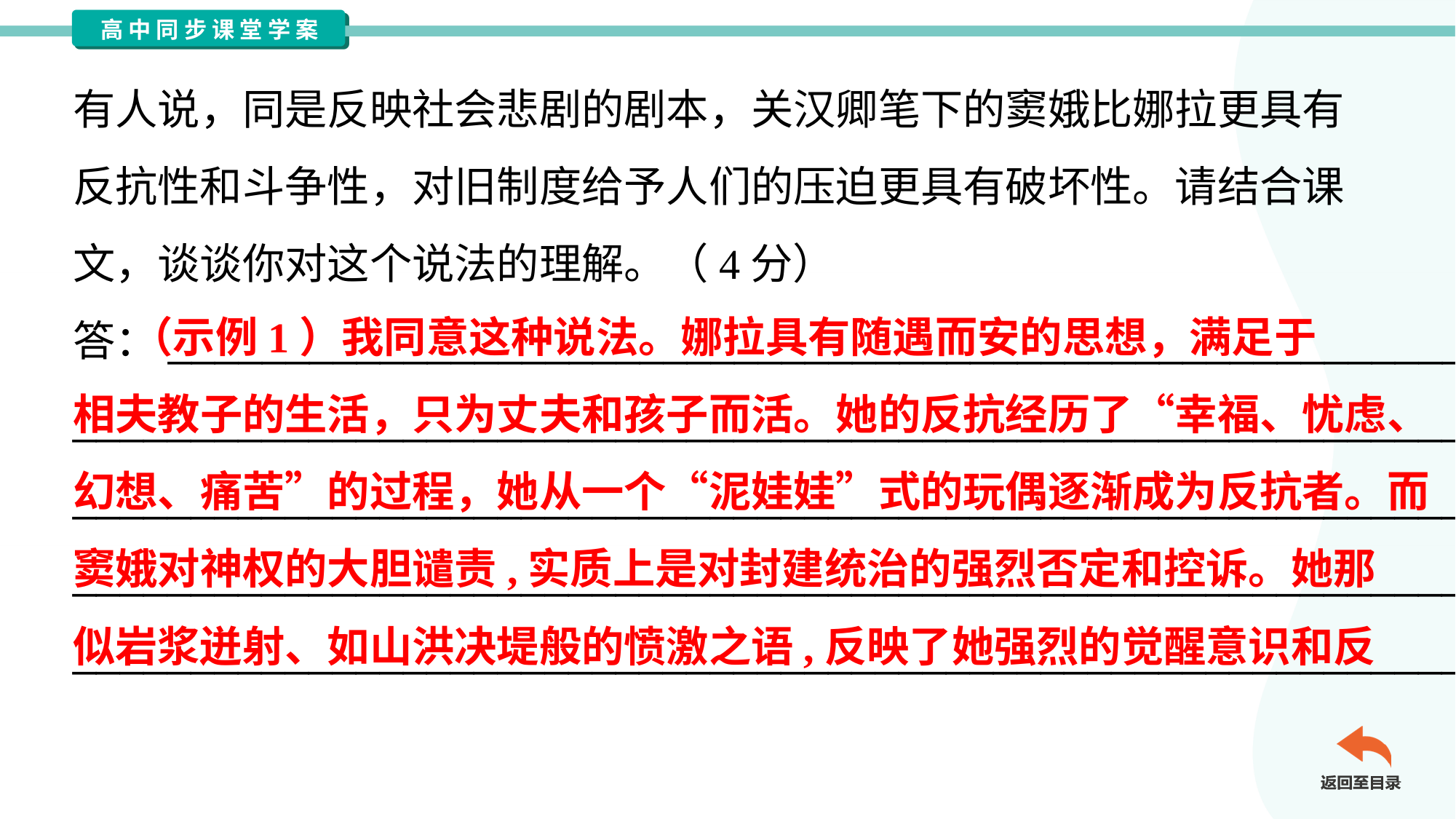

有人说，同是反映社会悲剧的剧本，关汉卿笔下的窦娥比娜拉更具有
反抗性和斗争性，对旧制度给予人们的压迫更具有破坏性。请结合课
文，谈谈你对这个说法的理解。（4分）
答：_________________________________________________________
_____________________________________________________________
_____________________________________________________________
_____________________________________________________________
_____________________________________________________________
     （示例1）我同意这种说法。娜拉具有随遇而安的思想，满足于
相夫教子的生活，只为丈夫和孩子而活。她的反抗经历了“幸福、忧虑、
幻想、痛苦”的过程，她从一个“泥娃娃”式的玩偶逐渐成为反抗者。而
窦娥对神权的大胆谴责,实质上是对封建统治的强烈否定和控诉。她那
似岩浆迸射、如山洪决堤般的愤激之语,反映了她强烈的觉醒意识和反